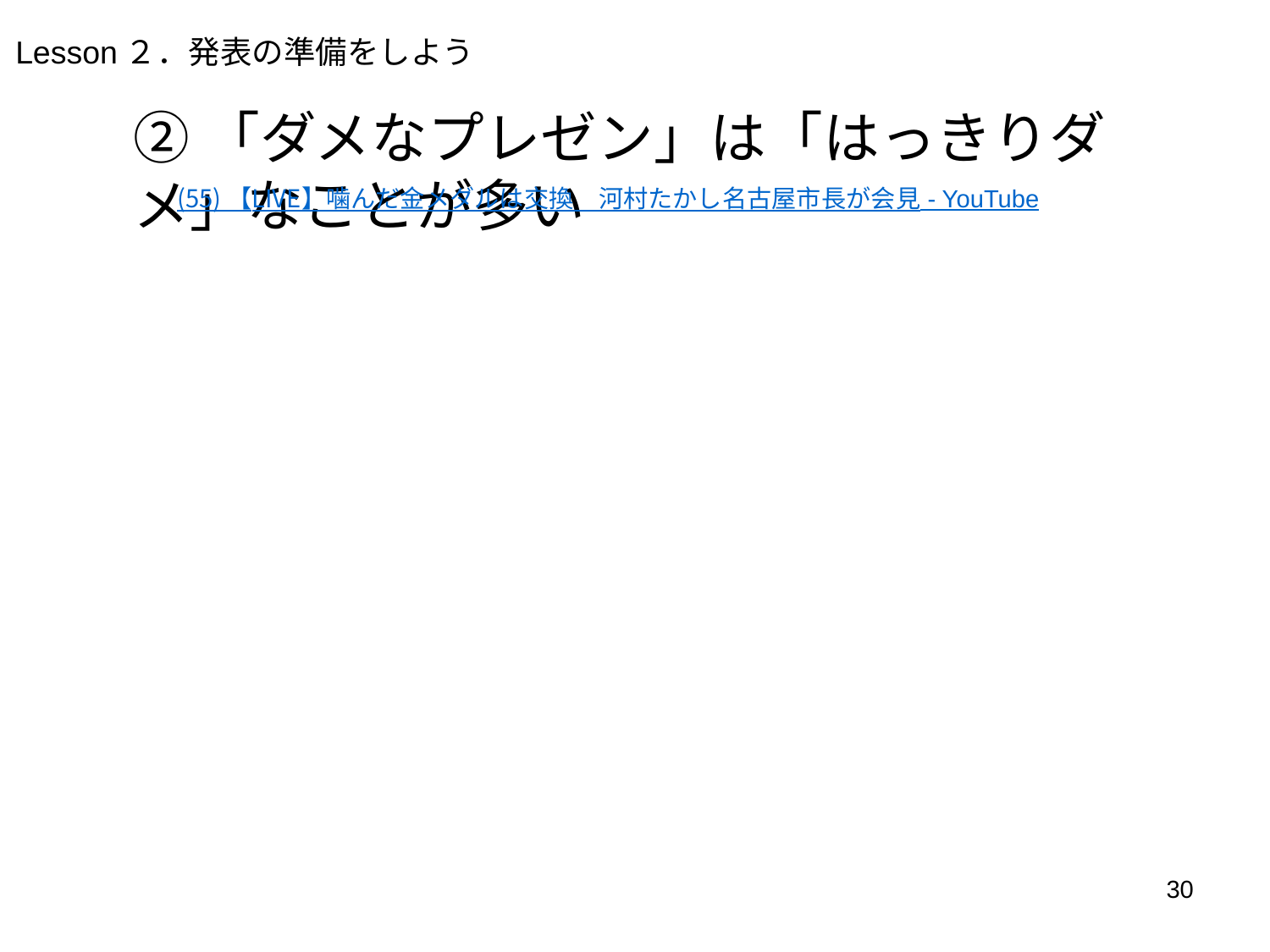

Lesson２．発表の準備をしよう
②「ダメなプレゼン」は「はっきりダメ」なことが多い
(55) 【LIVE】噛んだ金メダルは交換　河村たかし名古屋市長が会見 - YouTube
30